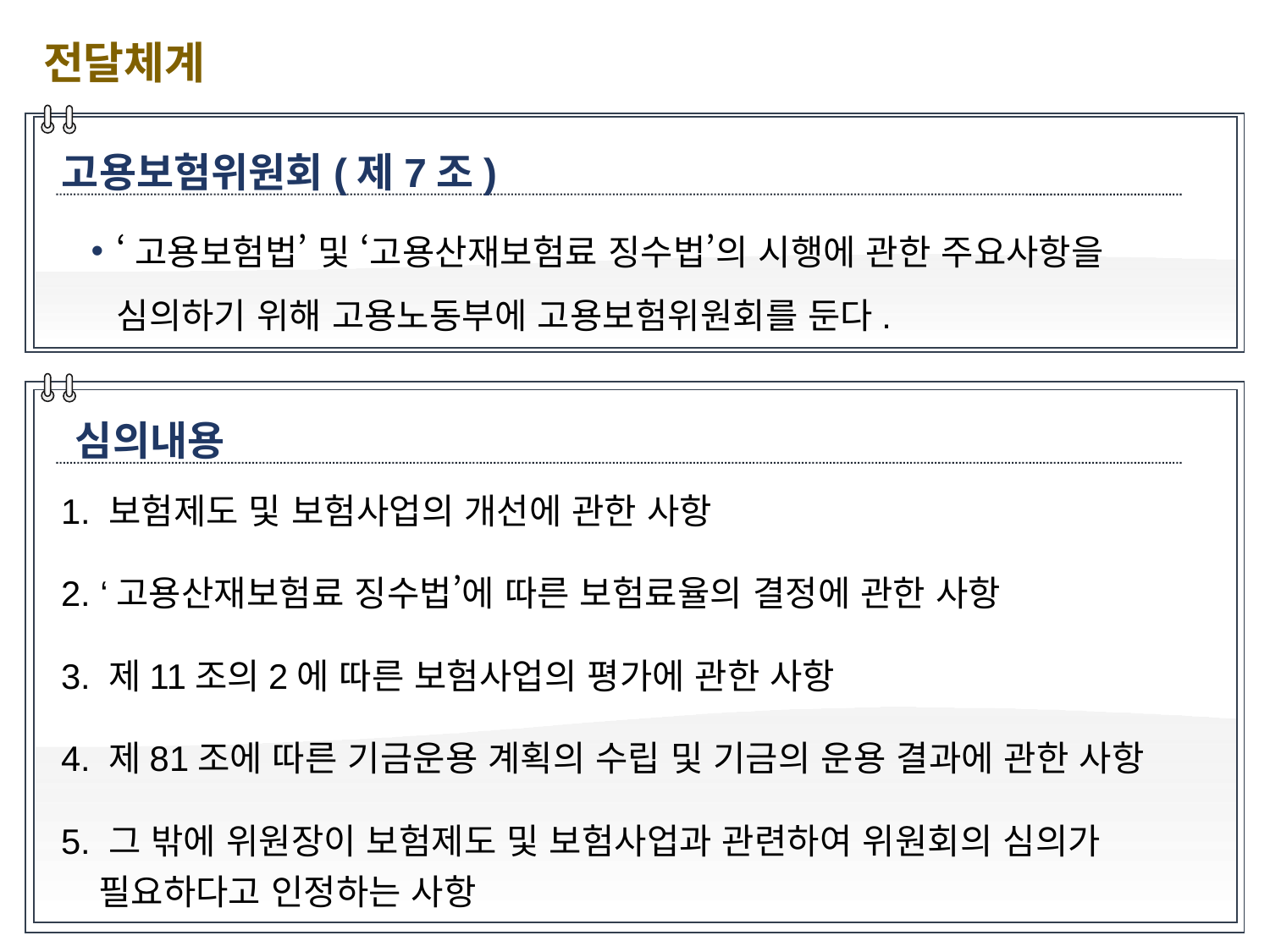

전달체계

고용보험위원회(제7조)

‘고용보험법’ 및 ‘고용산재보험료 징수법’의 시행에 관한 주요사항을 심의하기 위해 고용노동부에 고용보험위원회를 둔다.

심의내용

1. 보험제도 및 보험사업의 개선에 관한 사항
2. ‘고용산재보험료 징수법’에 따른 보험료율의 결정에 관한 사항
3. 제11조의2에 따른 보험사업의 평가에 관한 사항
4. 제81조에 따른 기금운용 계획의 수립 및 기금의 운용 결과에 관한 사항
5. 그 밖에 위원장이 보험제도 및 보험사업과 관련하여 위원회의 심의가 필요하다고 인정하는 사항